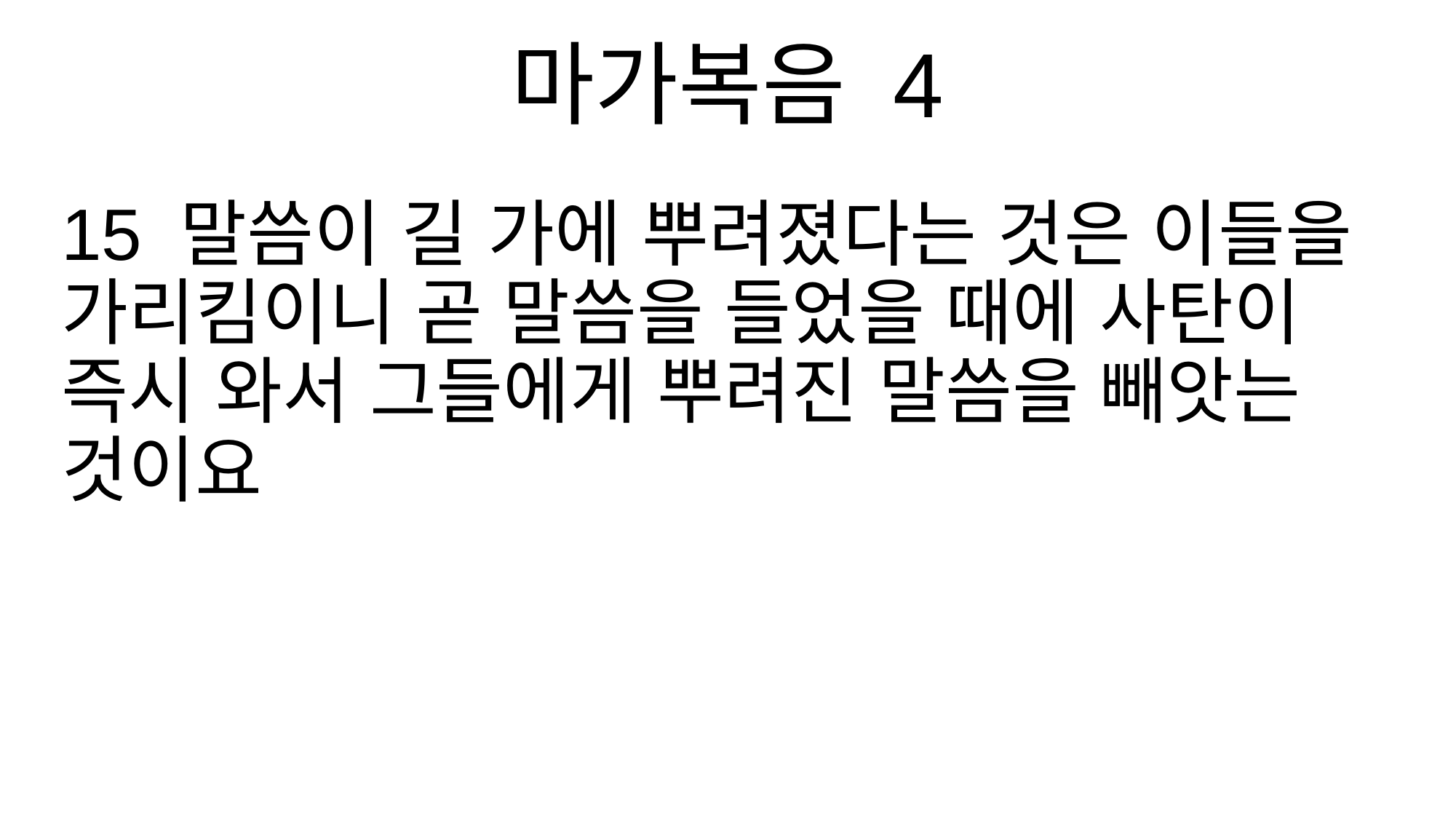

마가복음 4
15 말씀이 길 가에 뿌려졌다는 것은 이들을 가리킴이니 곧 말씀을 들었을 때에 사탄이 즉시 와서 그들에게 뿌려진 말씀을 빼앗는 것이요